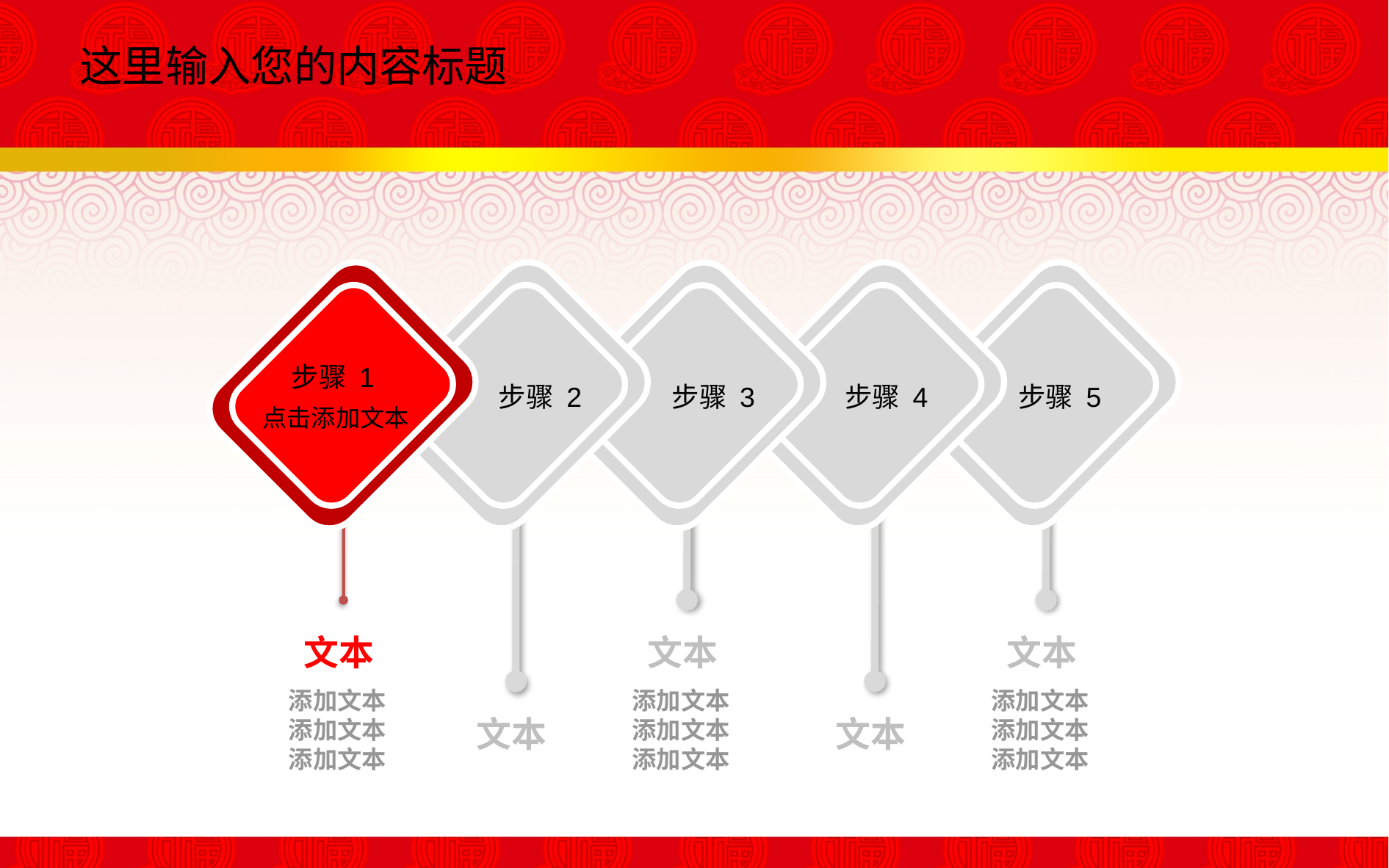

这里输入您的内容标题

步骤 1
点击添加文本
文本
添加文本
添加文本
添加文本

步骤 2
文本

步骤 3
文本
添加文本
添加文本
添加文本

步骤 4
文本

步骤 5
文本
添加文本
添加文本
添加文本